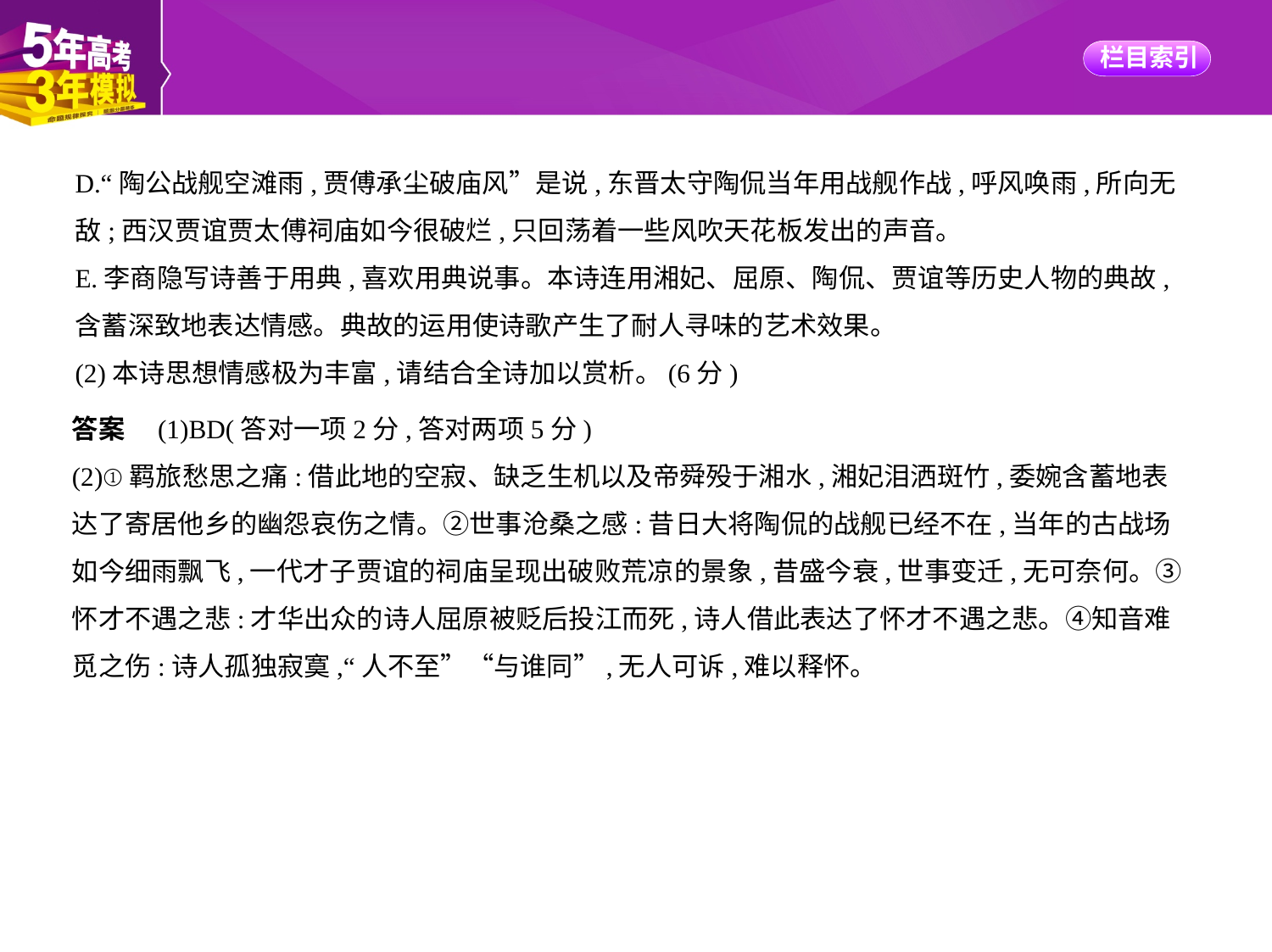

D.“陶公战舰空滩雨,贾傅承尘破庙风”是说,东晋太守陶侃当年用战舰作战,呼风唤雨,所向无
敌;西汉贾谊贾太傅祠庙如今很破烂,只回荡着一些风吹天花板发出的声音。
E.李商隐写诗善于用典,喜欢用典说事。本诗连用湘妃、屈原、陶侃、贾谊等历史人物的典故,
含蓄深致地表达情感。典故的运用使诗歌产生了耐人寻味的艺术效果。
(2)本诗思想情感极为丰富,请结合全诗加以赏析。(6分)
答案　(1)BD(答对一项2分,答对两项5分)
(2)①羁旅愁思之痛:借此地的空寂、缺乏生机以及帝舜殁于湘水,湘妃泪洒斑竹,委婉含蓄地表
达了寄居他乡的幽怨哀伤之情。②世事沧桑之感:昔日大将陶侃的战舰已经不在,当年的古战场
如今细雨飘飞,一代才子贾谊的祠庙呈现出破败荒凉的景象,昔盛今衰,世事变迁,无可奈何。③
怀才不遇之悲:才华出众的诗人屈原被贬后投江而死,诗人借此表达了怀才不遇之悲。④知音难
觅之伤:诗人孤独寂寞,“人不至”“与谁同”,无人可诉,难以释怀。